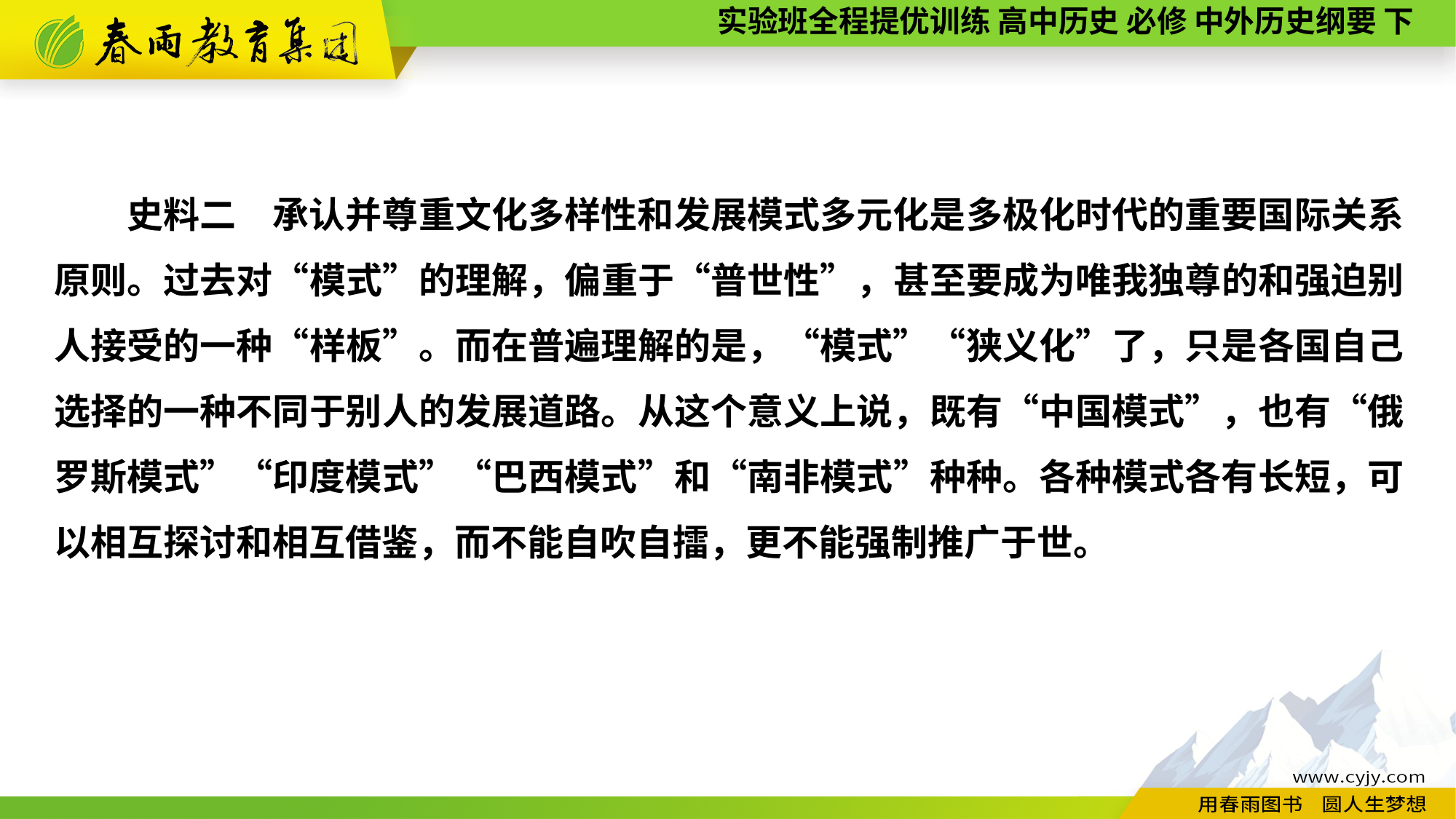

史料二　承认并尊重文化多样性和发展模式多元化是多极化时代的重要国际关系原则。过去对“模式”的理解，偏重于“普世性”，甚至要成为唯我独尊的和强迫别人接受的一种“样板”。而在普遍理解的是，“模式”“狭义化”了，只是各国自己选择的一种不同于别人的发展道路。从这个意义上说，既有“中国模式”，也有“俄罗斯模式”“印度模式”“巴西模式”和“南非模式”种种。各种模式各有长短，可以相互探讨和相互借鉴，而不能自吹自擂，更不能强制推广于世。